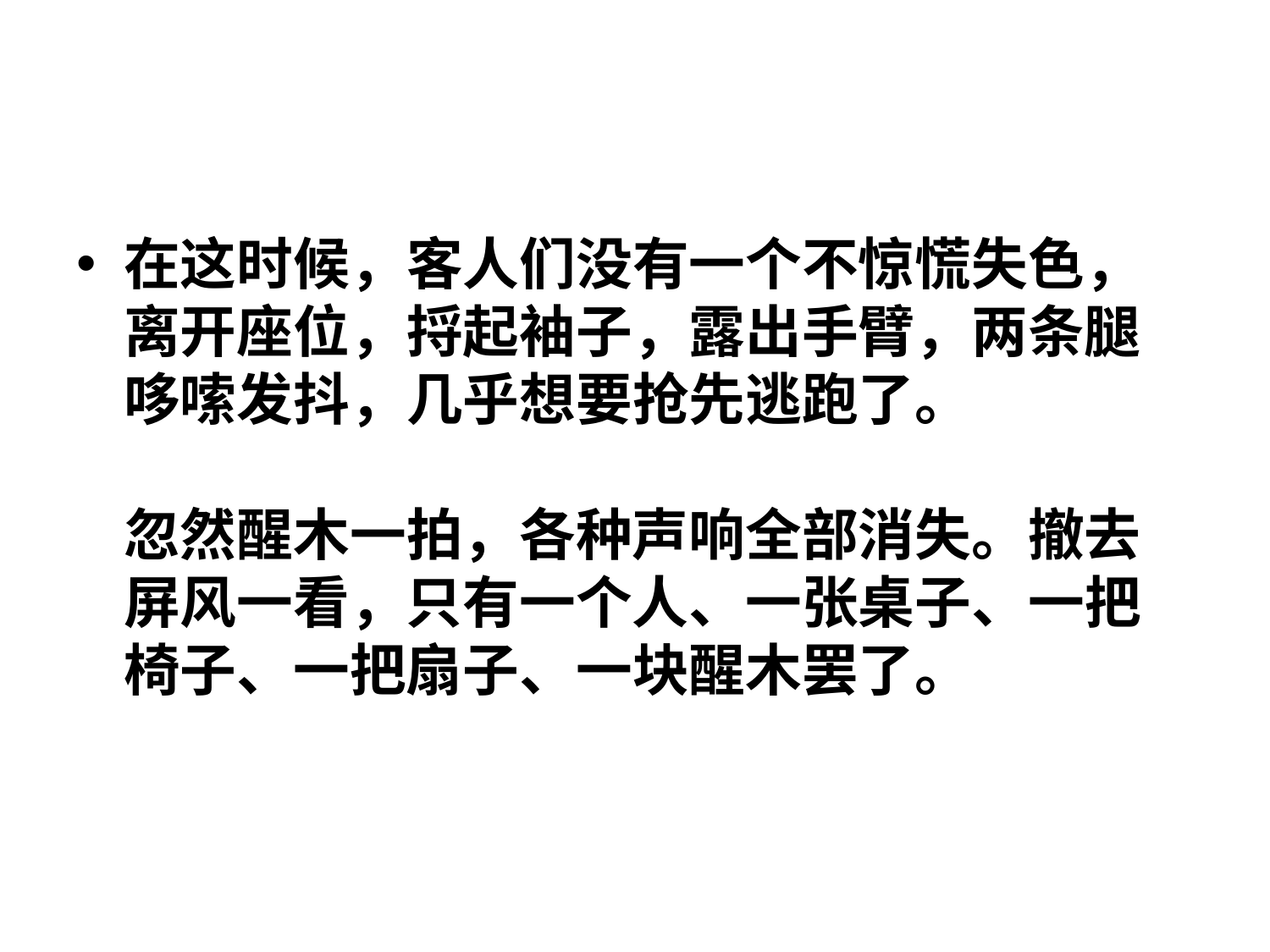

在这时候，客人们没有一个不惊慌失色，离开座位，捋起袖子，露出手臂，两条腿哆嗦发抖，几乎想要抢先逃跑了。 
忽然醒木一拍，各种声响全部消失。撤去屏风一看，只有一个人、一张桌子、一把椅子、一把扇子、一块醒木罢了。